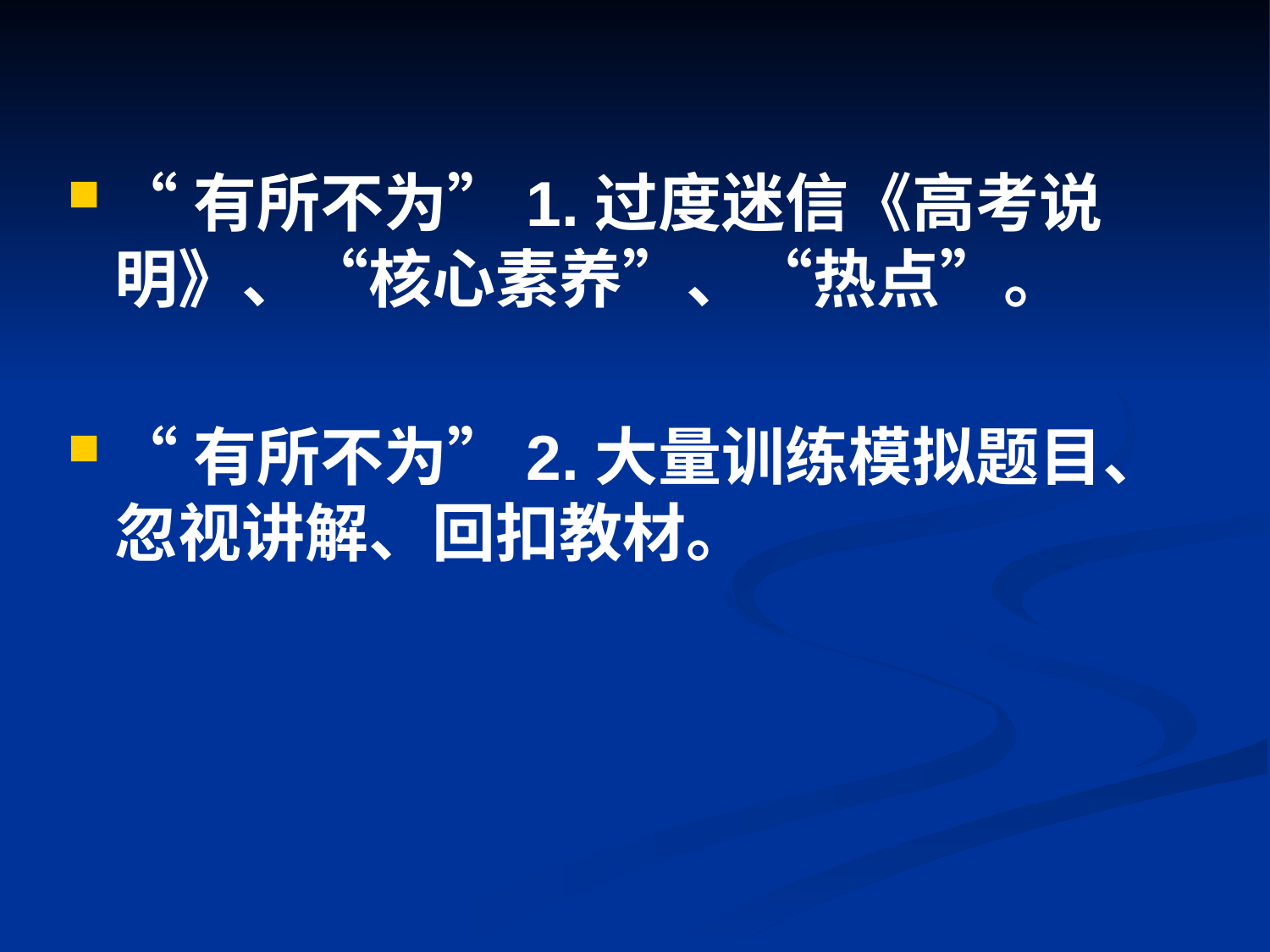

“有所不为”1.过度迷信《高考说明》、“核心素养”、“热点”。

“有所不为”2.大量训练模拟题目、忽视讲解、回扣教材。